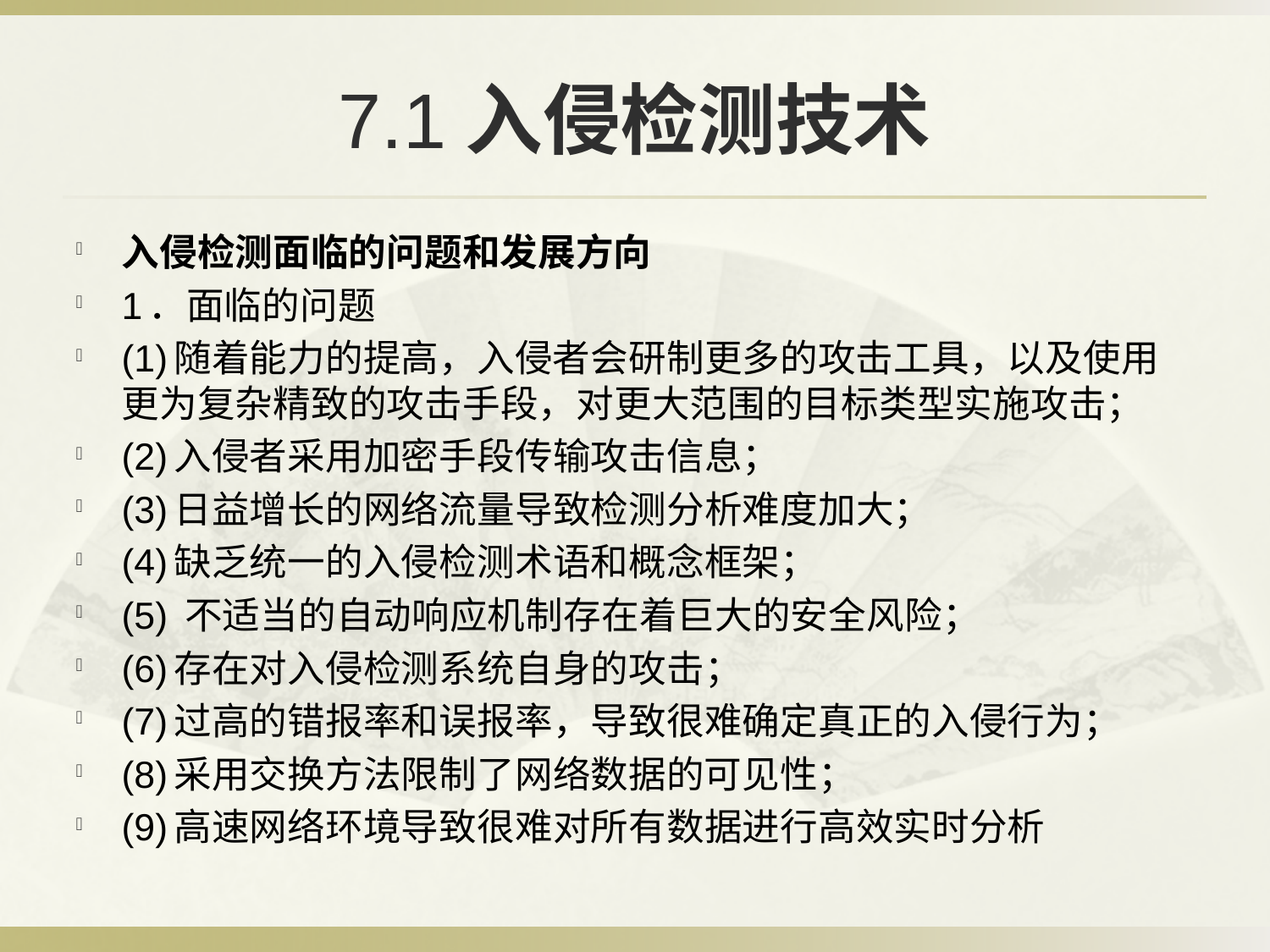

# 7.1入侵检测技术
入侵检测面临的问题和发展方向
1．面临的问题
(1)随着能力的提高，入侵者会研制更多的攻击工具，以及使用更为复杂精致的攻击手段，对更大范围的目标类型实施攻击；
(2)入侵者采用加密手段传输攻击信息；
(3)日益增长的网络流量导致检测分析难度加大；
(4)缺乏统一的入侵检测术语和概念框架；
(5) 不适当的自动响应机制存在着巨大的安全风险；
(6)存在对入侵检测系统自身的攻击；
(7)过高的错报率和误报率，导致很难确定真正的入侵行为；
(8)采用交换方法限制了网络数据的可见性；
(9)高速网络环境导致很难对所有数据进行高效实时分析